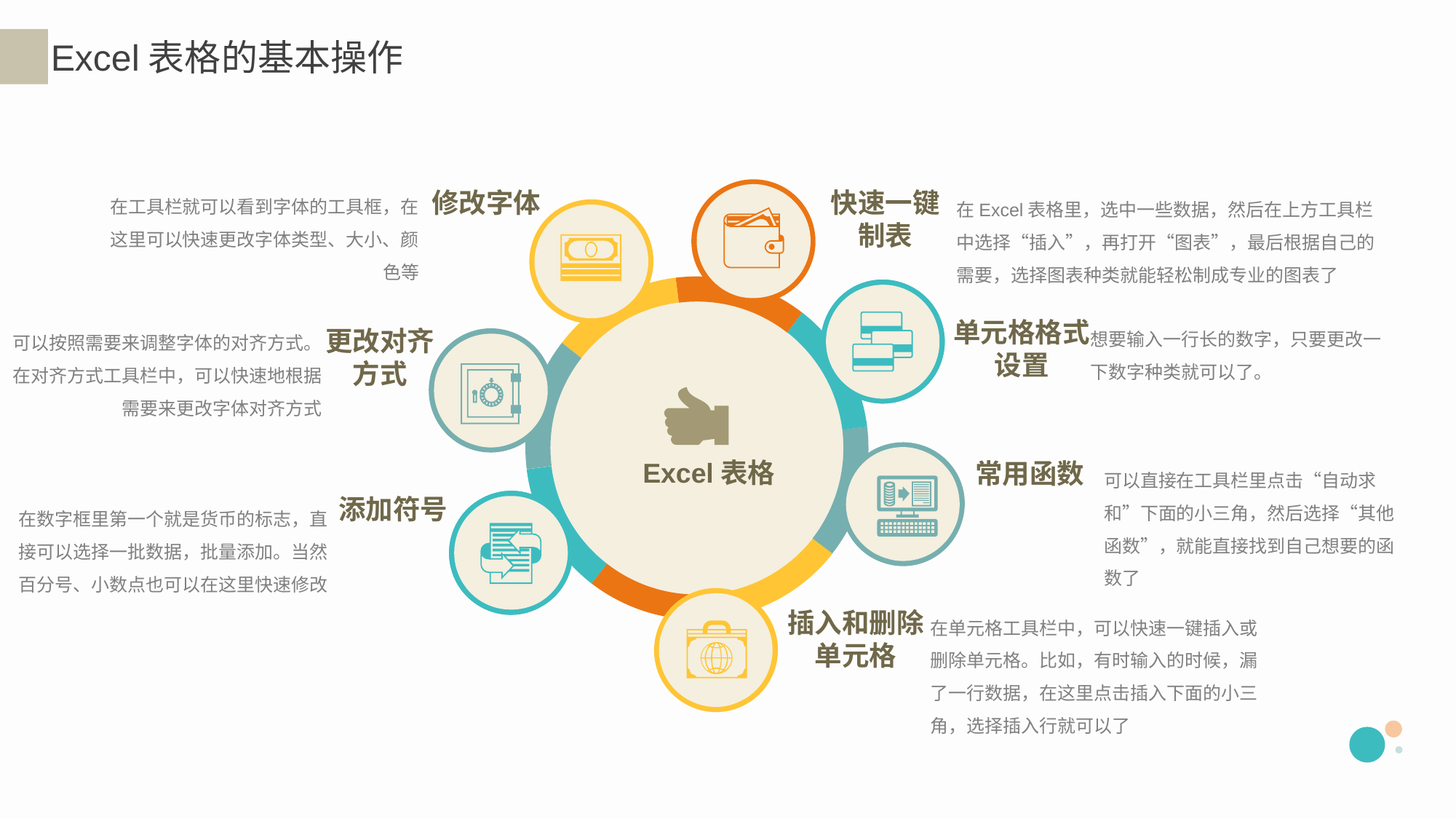

Excel表格的基本操作

在工具栏就可以看到字体的工具框，在这里可以快速更改字体类型、大小、颜色等
修改字体
快速一键制表
在Excel表格里，选中一些数据，然后在上方工具栏中选择“插入”，再打开“图表”，最后根据自己的需要，选择图表种类就能轻松制成专业的图表了
单元格格式设置
想要输入一行长的数字，只要更改一下数字种类就可以了。
可以按照需要来调整字体的对齐方式。在对齐方式工具栏中，可以快速地根据需要来更改字体对齐方式
更改对齐方式
常用函数
可以直接在工具栏里点击“自动求和”下面的小三角，然后选择“其他函数”，就能直接找到自己想要的函数了
添加符号
在数字框里第一个就是货币的标志，直接可以选择一批数据，批量添加。当然百分号、小数点也可以在这里快速修改
插入和删除单元格
在单元格工具栏中，可以快速一键插入或删除单元格。比如，有时输入的时候，漏了一行数据，在这里点击插入下面的小三角，选择插入行就可以了

Excel表格

4